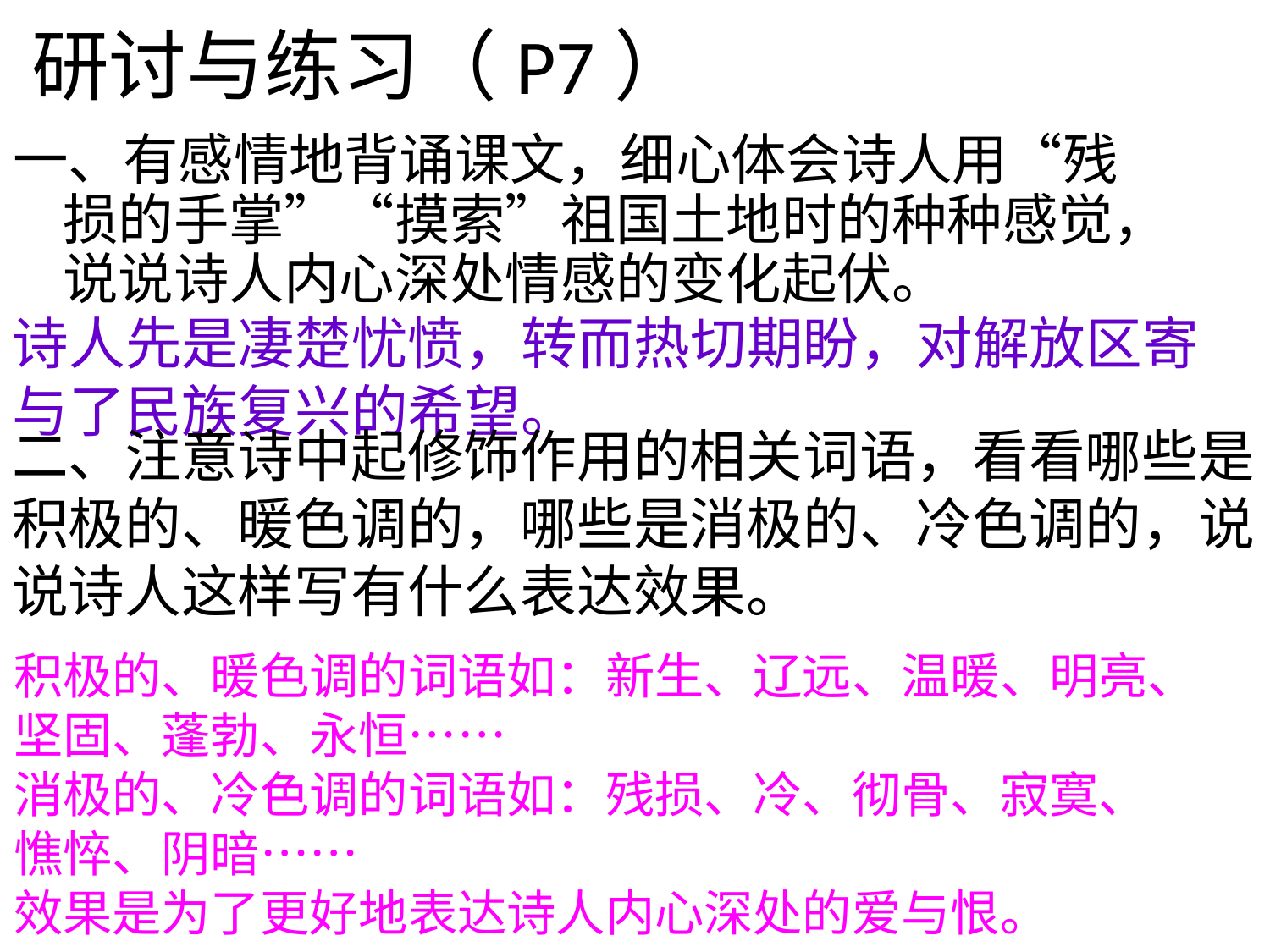

# 研讨与练习（P7）
一、有感情地背诵课文，细心体会诗人用“残损的手掌”“摸索”祖国土地时的种种感觉，说说诗人内心深处情感的变化起伏。
诗人先是凄楚忧愤，转而热切期盼，对解放区寄与了民族复兴的希望。
二、注意诗中起修饰作用的相关词语，看看哪些是
积极的、暖色调的，哪些是消极的、冷色调的，说
说诗人这样写有什么表达效果。
积极的、暖色调的词语如：新生、辽远、温暖、明亮、
坚固、蓬勃、永恒……
消极的、冷色调的词语如：残损、冷、彻骨、寂寞、
憔悴、阴暗……
效果是为了更好地表达诗人内心深处的爱与恨。